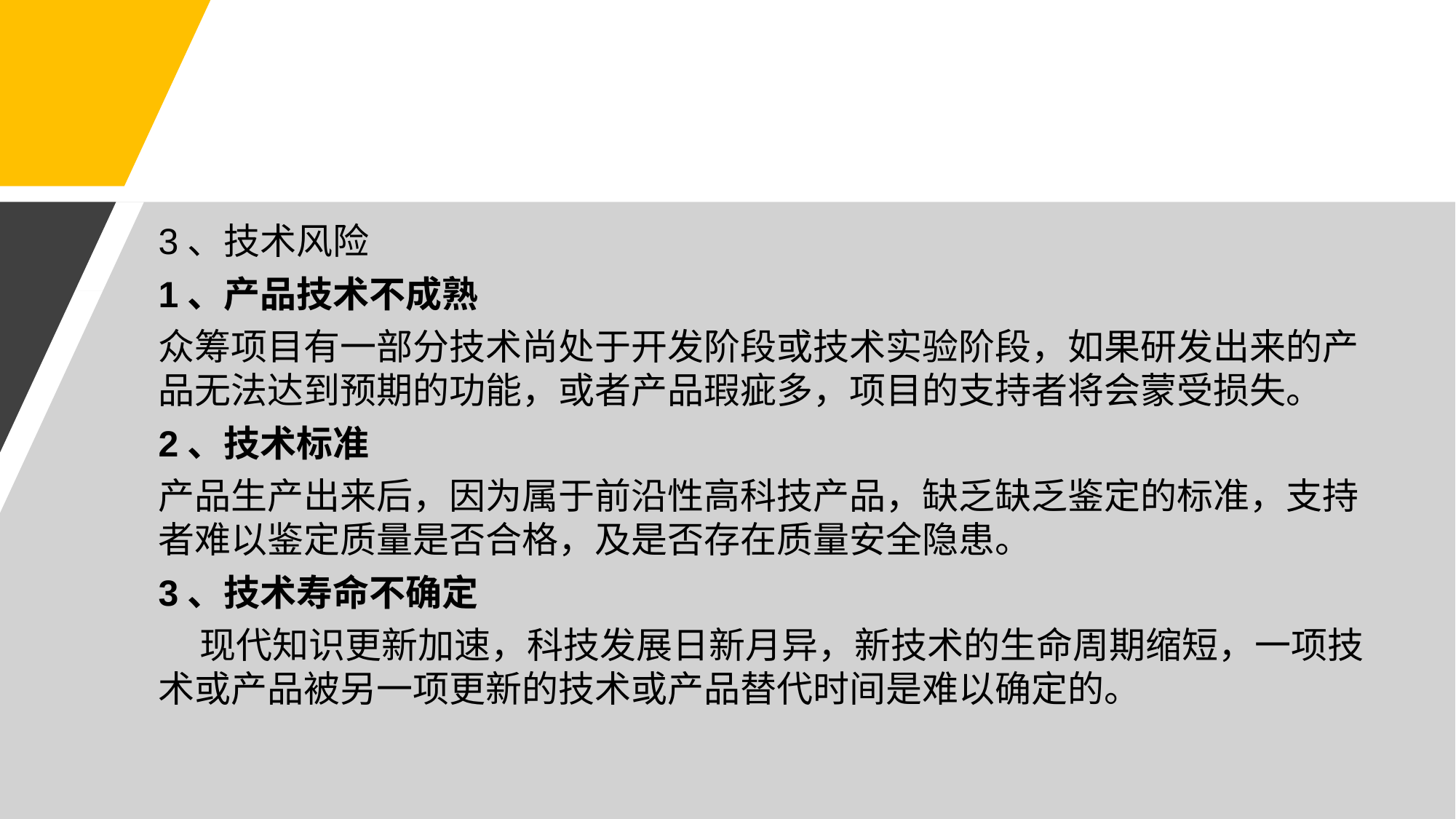

3、技术风险
1、产品技术不成熟
众筹项目有一部分技术尚处于开发阶段或技术实验阶段，如果研发出来的产品无法达到预期的功能，或者产品瑕疵多，项目的支持者将会蒙受损失。
2、技术标准
产品生产出来后，因为属于前沿性高科技产品，缺乏缺乏鉴定的标准，支持者难以鉴定质量是否合格，及是否存在质量安全隐患。
3、技术寿命不确定
    现代知识更新加速，科技发展日新月异，新技术的生命周期缩短，一项技术或产品被另一项更新的技术或产品替代时间是难以确定的。